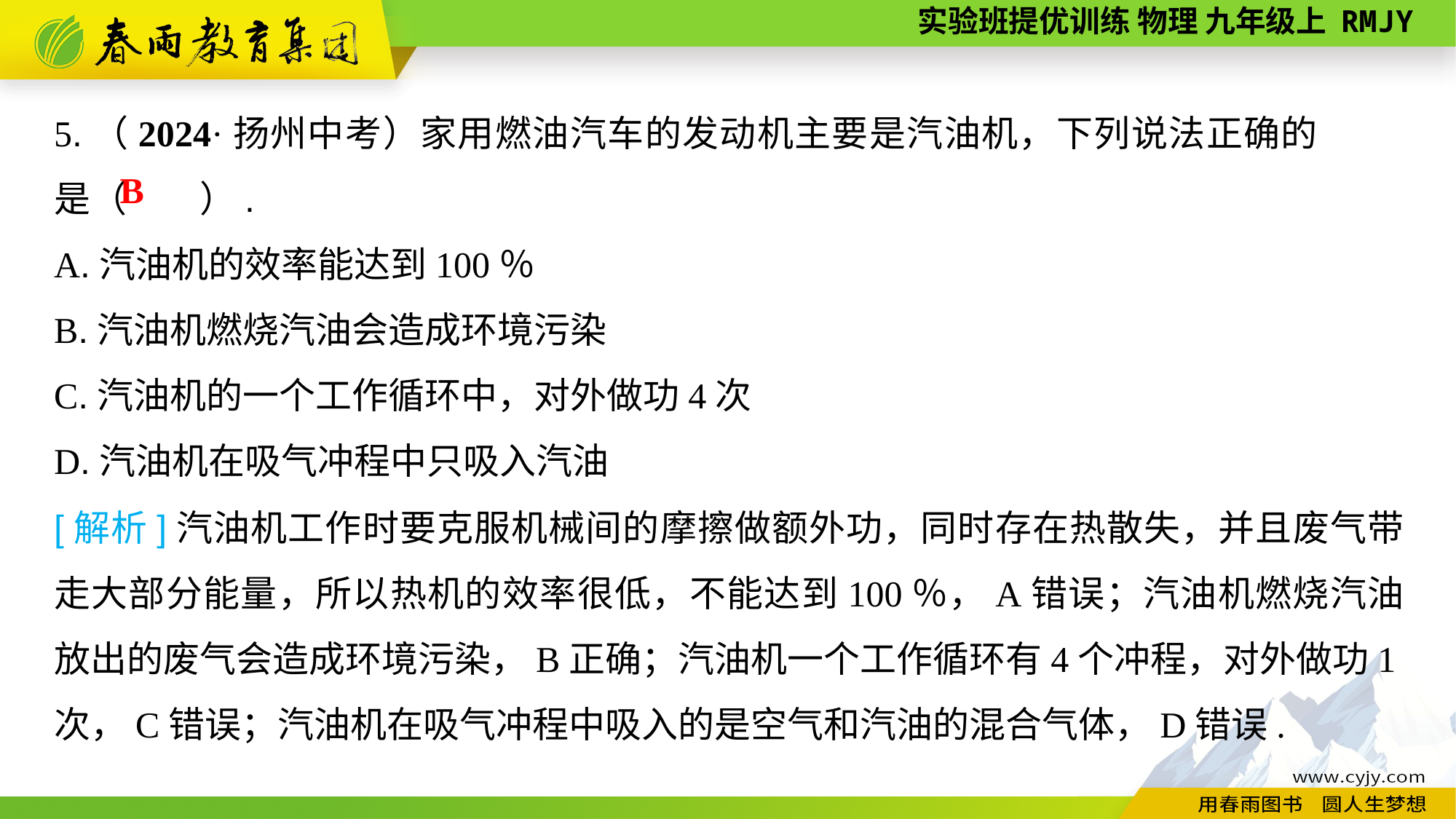

5.（2024·扬州中考）家用燃油汽车的发动机主要是汽油机，下列说法正确的是（　　）.
A.汽油机的效率能达到100％
B.汽油机燃烧汽油会造成环境污染
C.汽油机的一个工作循环中，对外做功4次
D.汽油机在吸气冲程中只吸入汽油
B
[解析]汽油机工作时要克服机械间的摩擦做额外功，同时存在热散失，并且废气带走大部分能量，所以热机的效率很低，不能达到100％，A错误；汽油机燃烧汽油放出的废气会造成环境污染，B正确；汽油机一个工作循环有4个冲程，对外做功1次，C错误；汽油机在吸气冲程中吸入的是空气和汽油的混合气体，D错误.